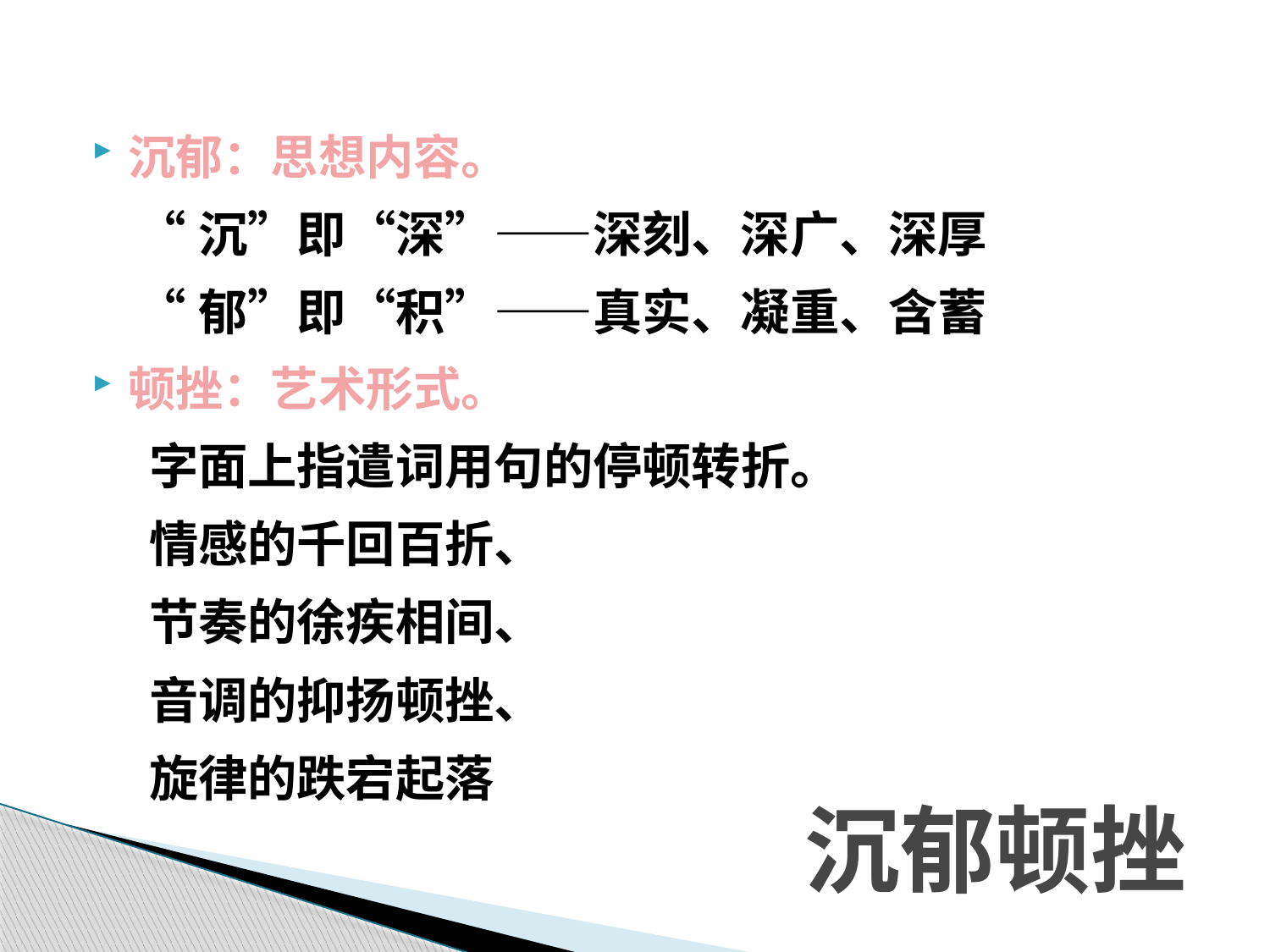

沉郁：思想内容。
    “沉”即“深”——深刻、深广、深厚
    “郁”即“积”——真实、凝重、含蓄
顿挫：艺术形式。
    字面上指遣词用句的停顿转折。
    情感的千回百折、
    节奏的徐疾相间、
    音调的抑扬顿挫、
    旋律的跌宕起落
# 沉郁顿挫